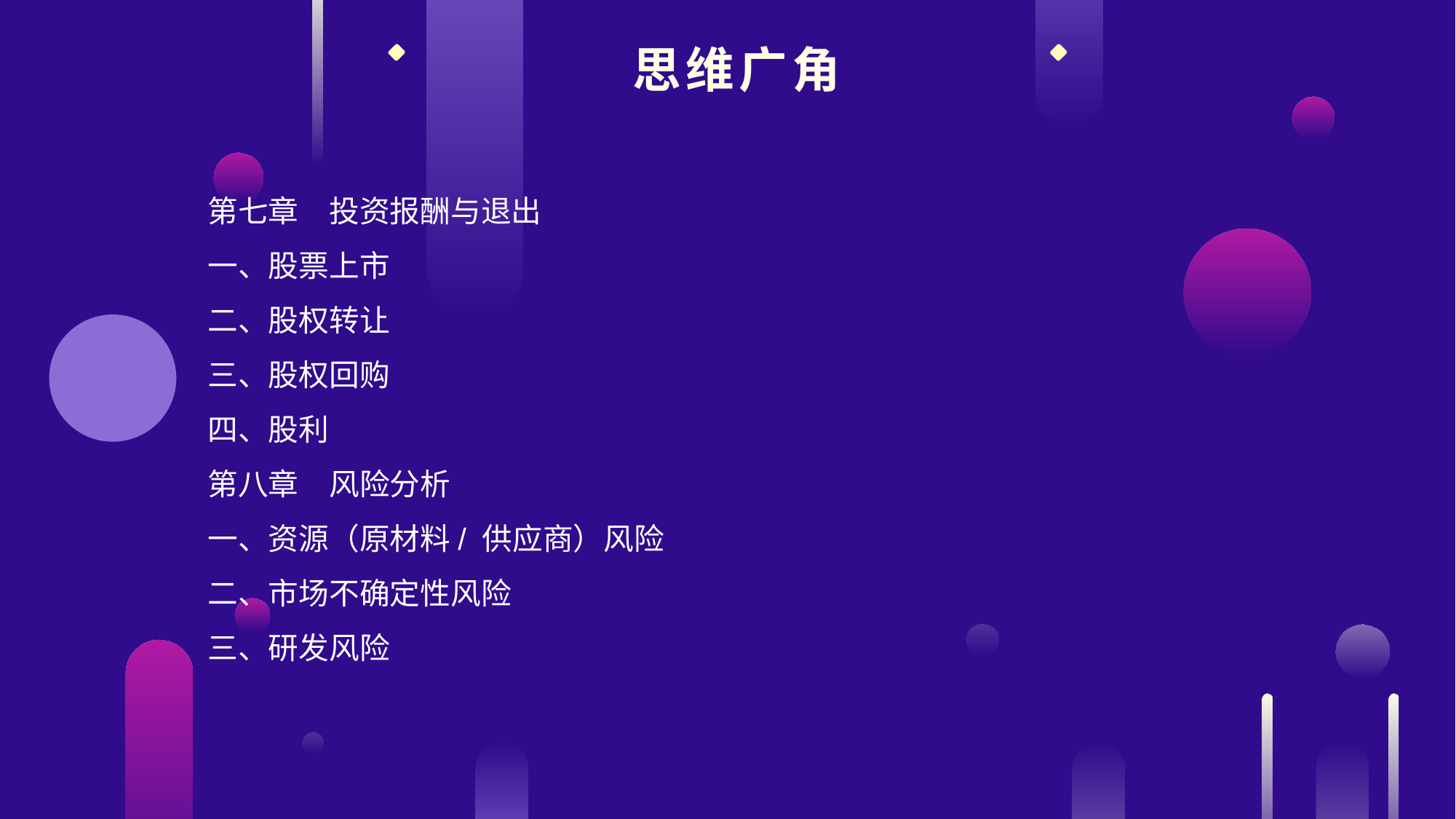

思维广角

第七章　投资报酬与退出
一、股票上市
二、股权转让
三、股权回购
四、股利
第八章　风险分析
一、资源（原材料/ 供应商）风险
二、市场不确定性风险
三、研发风险